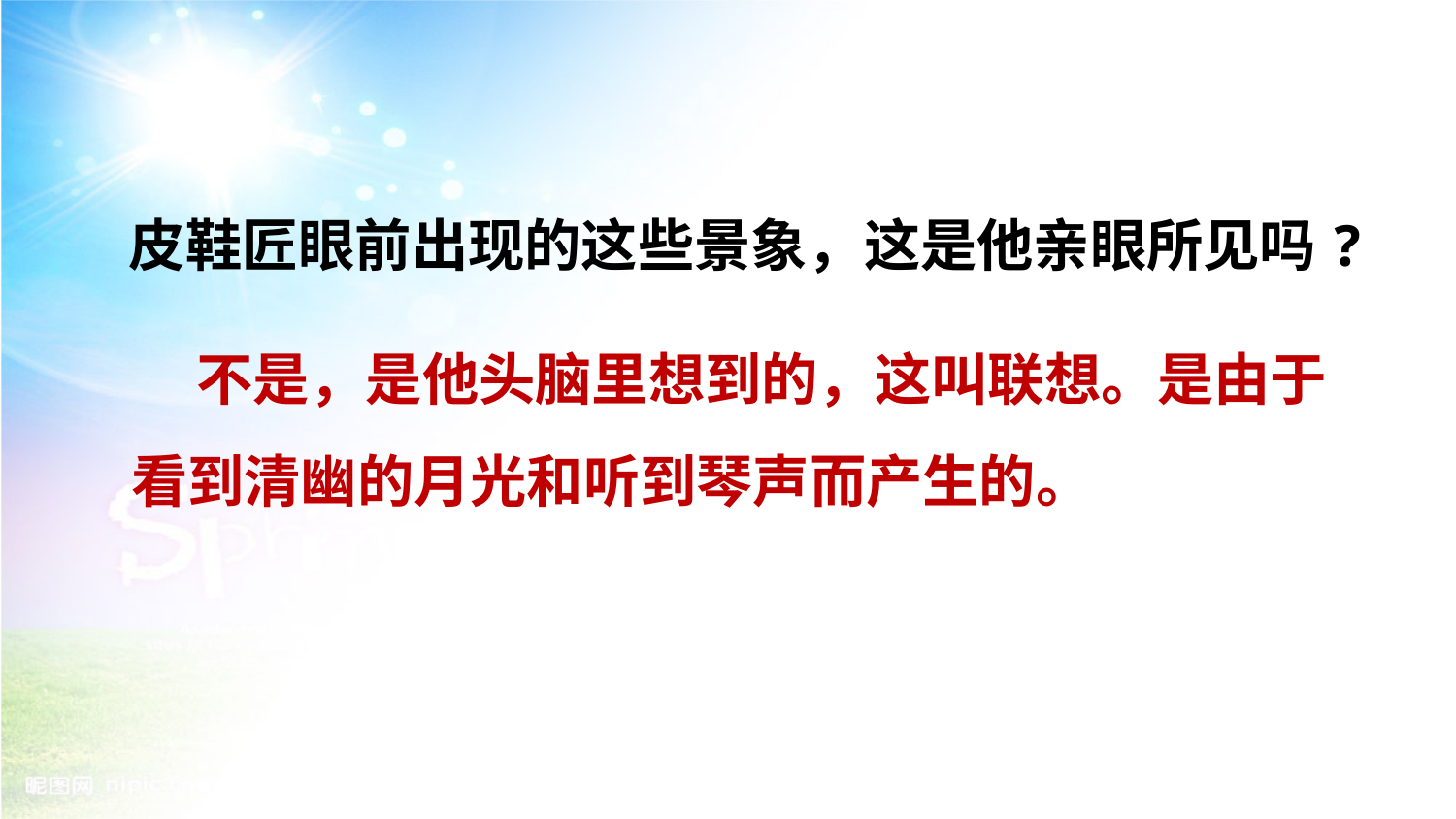

皮鞋匠眼前出现的这些景象，这是他亲眼所见吗?
    不是，是他头脑里想到的，这叫联想。是由于看到清幽的月光和听到琴声而产生的。